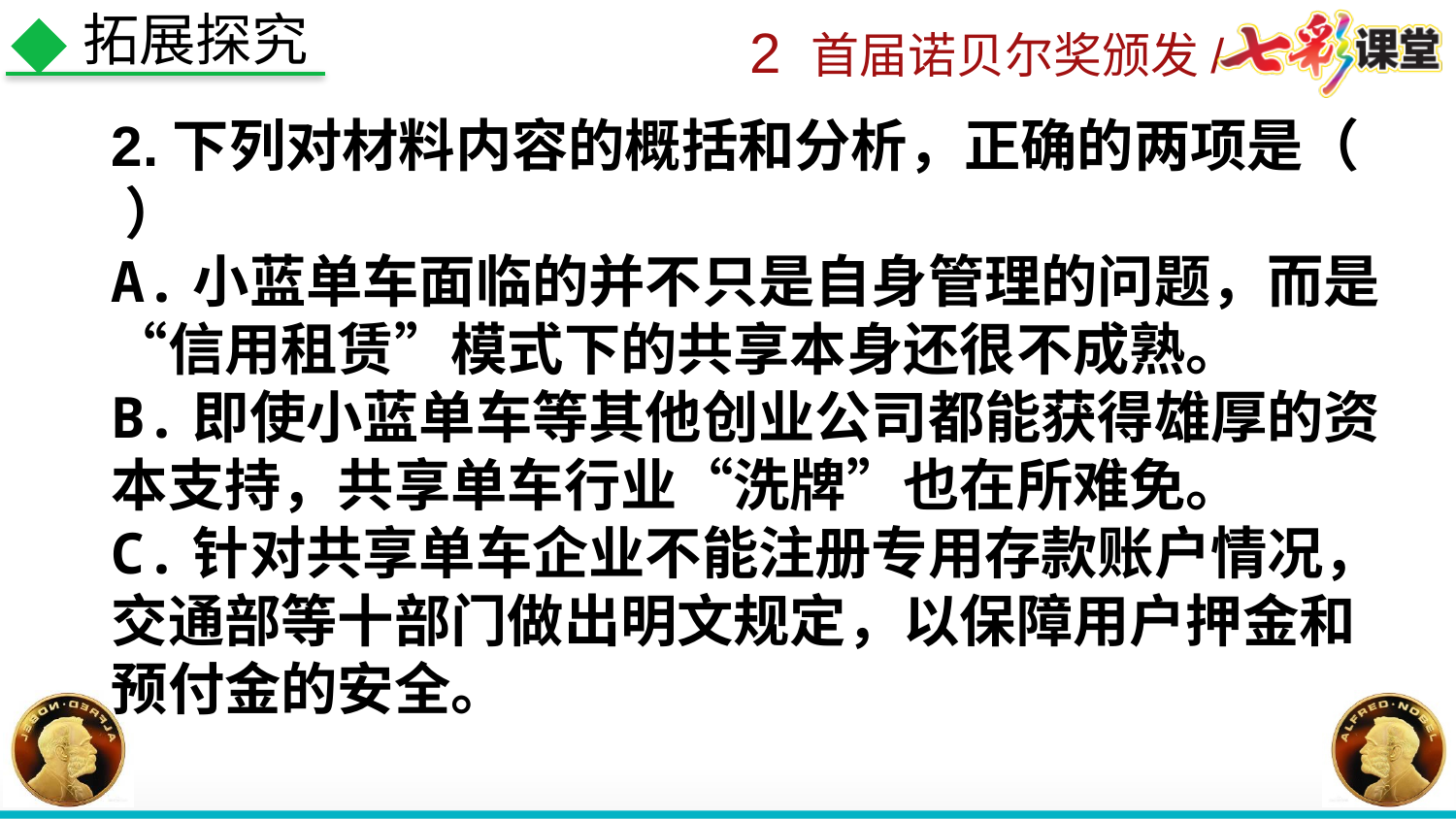

拓展探究

2.下列对材料内容的概括和分析，正确的两项是（   ）
A.小蓝单车面临的并不只是自身管理的问题，而是“信用租赁”模式下的共享本身还很不成熟。
B.即使小蓝单车等其他创业公司都能获得雄厚的资本支持，共享单车行业“洗牌”也在所难免。
C.针对共享单车企业不能注册专用存款账户情况，交通部等十部门做出明文规定，以保障用户押金和预付金的安全。